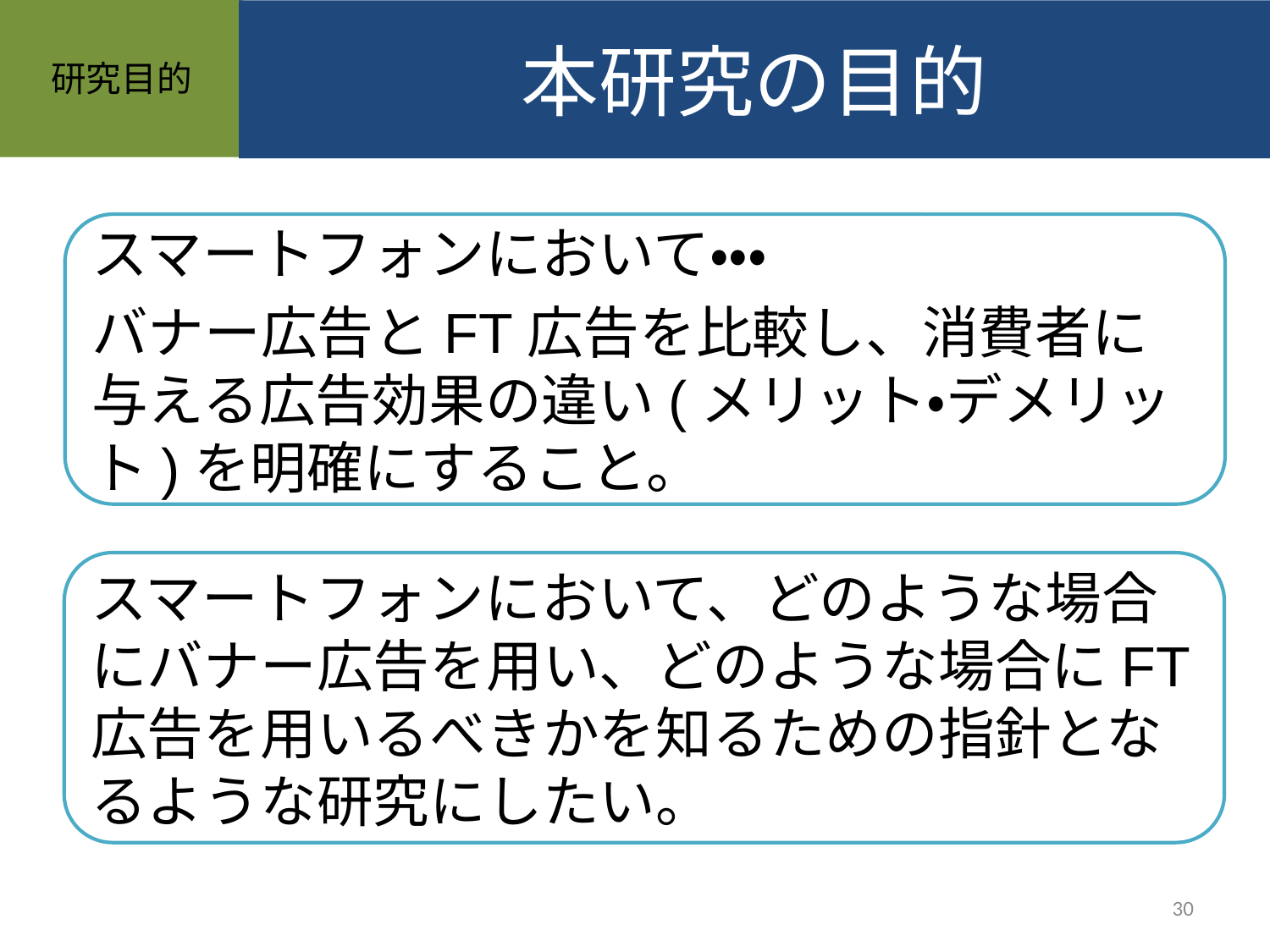

本研究の目的
研究目的
スマートフォンにおいて・・・
バナー広告とFT広告を比較し、消費者に与える広告効果の違い(メリット・デメリット)を明確にすること。
スマートフォンにおいて、どのような場合にバナー広告を用い、どのような場合にFT広告を用いるべきかを知るための指針となるような研究にしたい。
30